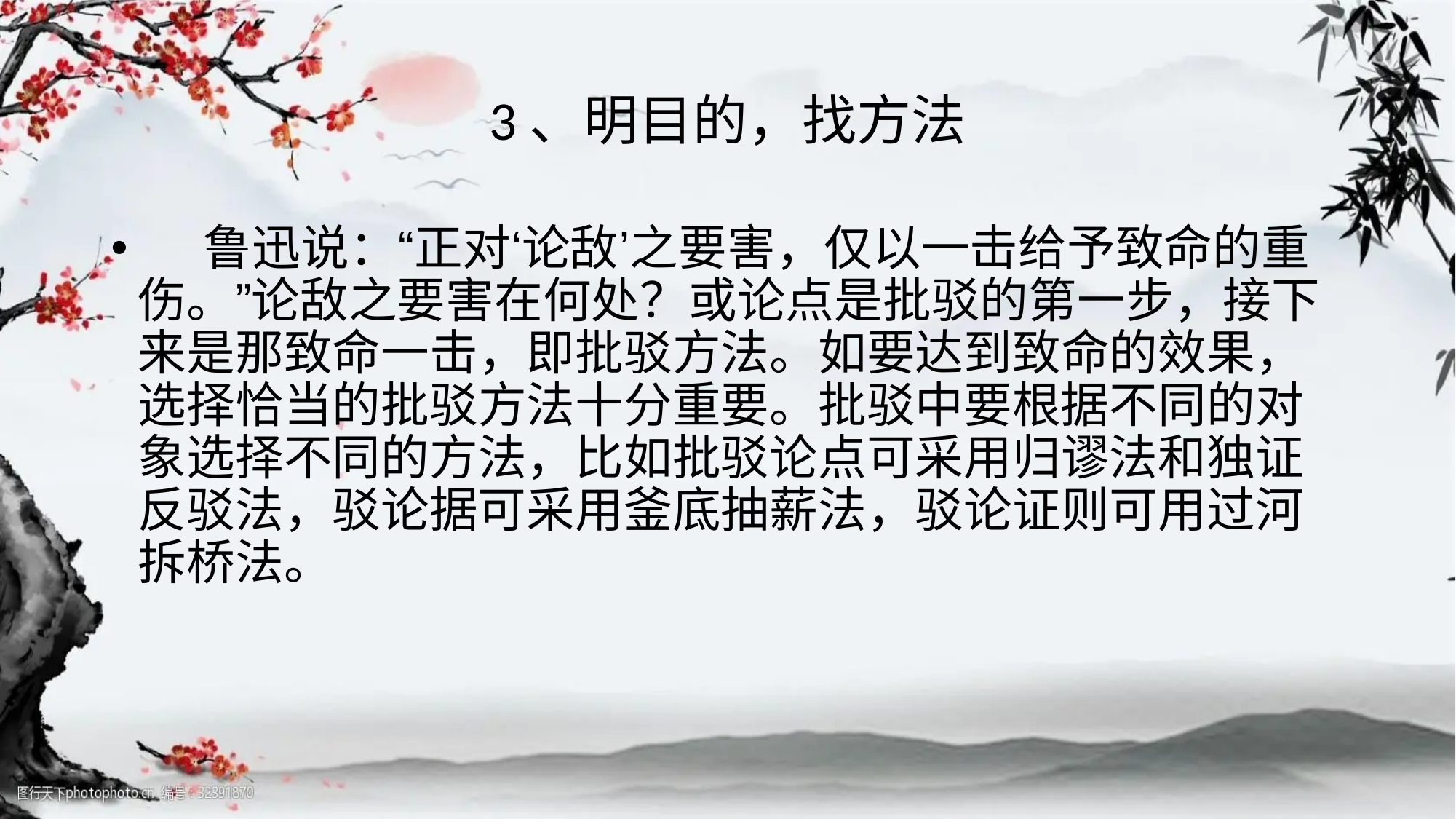

# 3、明目的，找方法
    鲁迅说：“正对‘论敌’之要害，仅以一击给予致命的重伤。”论敌之要害在何处？或论点是批驳的第一步，接下来是那致命一击，即批驳方法。如要达到致命的效果，选择恰当的批驳方法十分重要。批驳中要根据不同的对象选择不同的方法，比如批驳论点可采用归谬法和独证反驳法，驳论据可采用釜底抽薪法，驳论证则可用过河拆桥法。